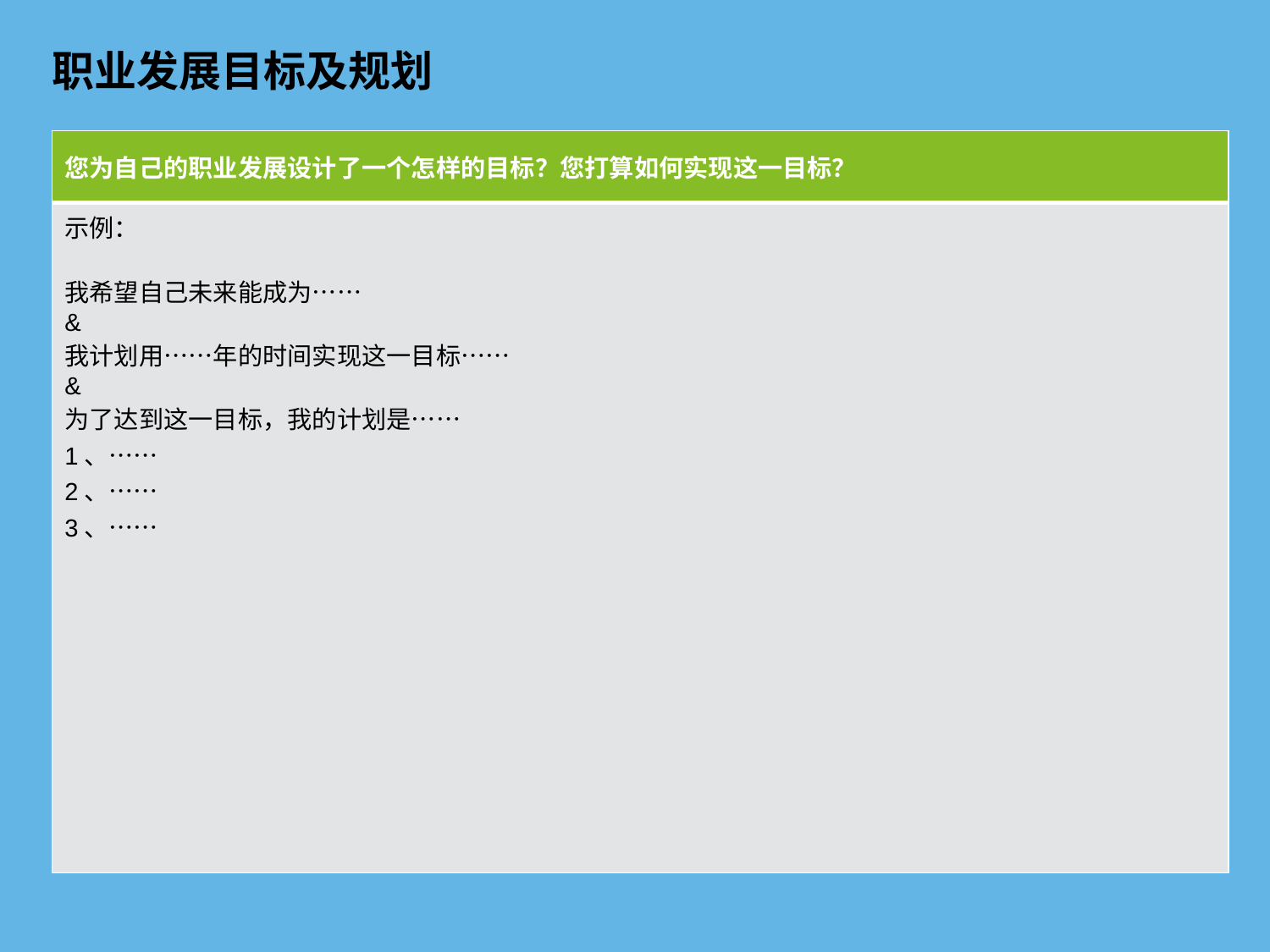

# 职业发展目标及规划
| 您为自己的职业发展设计了一个怎样的目标？您打算如何实现这一目标？ |
| --- |
| 示例： 我希望自己未来能成为…… & 我计划用……年的时间实现这一目标…… & 为了达到这一目标，我的计划是…… 1、…… 2、…… 3、…… |